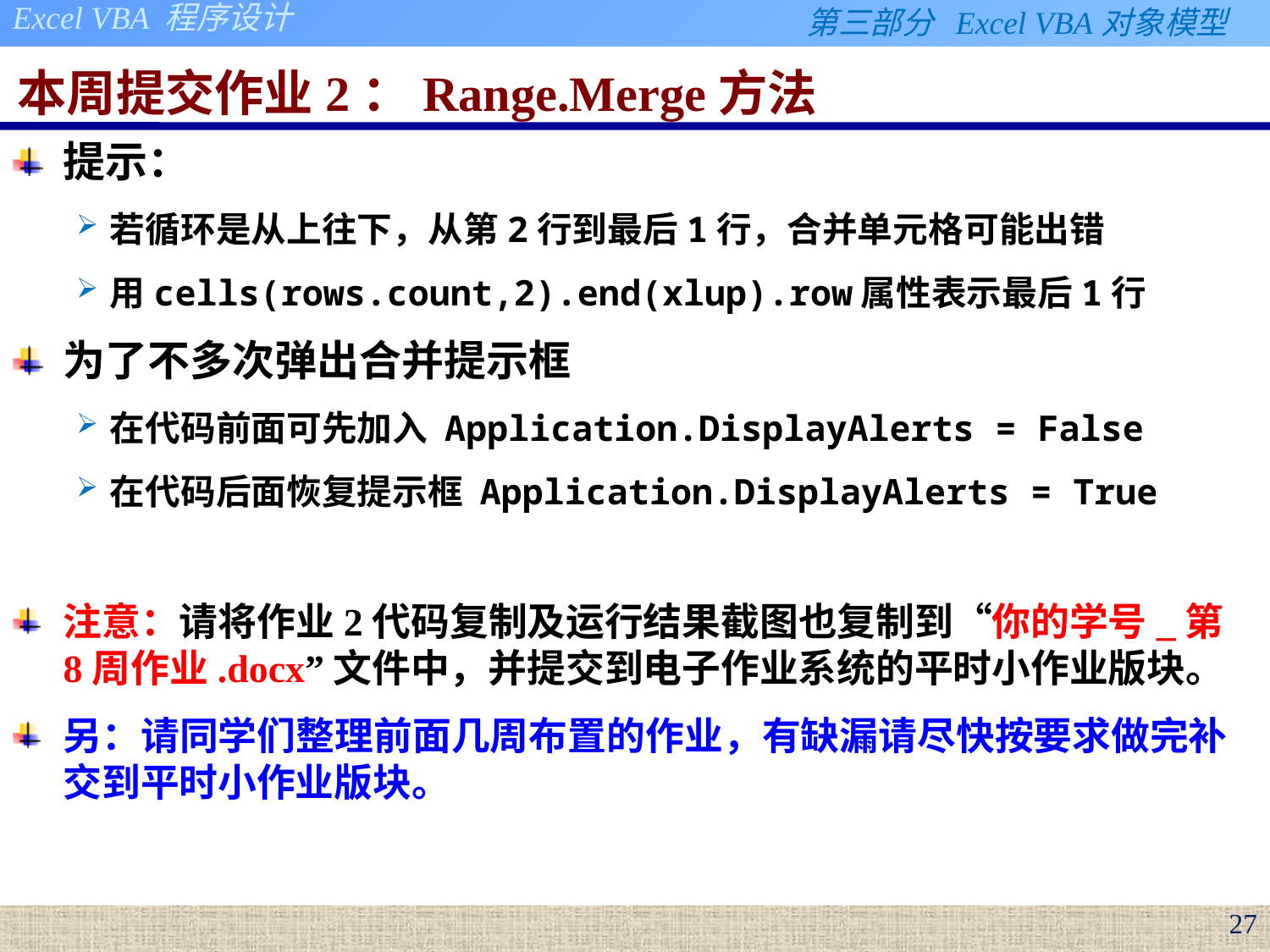

# 本周提交作业2：Range.Merge方法
提示：
若循环是从上往下，从第2行到最后1行，合并单元格可能出错
用cells(rows.count,2).end(xlup).row属性表示最后1行
为了不多次弹出合并提示框
在代码前面可先加入 Application.DisplayAlerts = False
在代码后面恢复提示框 Application.DisplayAlerts = True

注意：请将作业2代码复制及运行结果截图也复制到“你的学号_第8周作业.docx”文件中，并提交到电子作业系统的平时小作业版块。
另：请同学们整理前面几周布置的作业，有缺漏请尽快按要求做完补交到平时小作业版块。